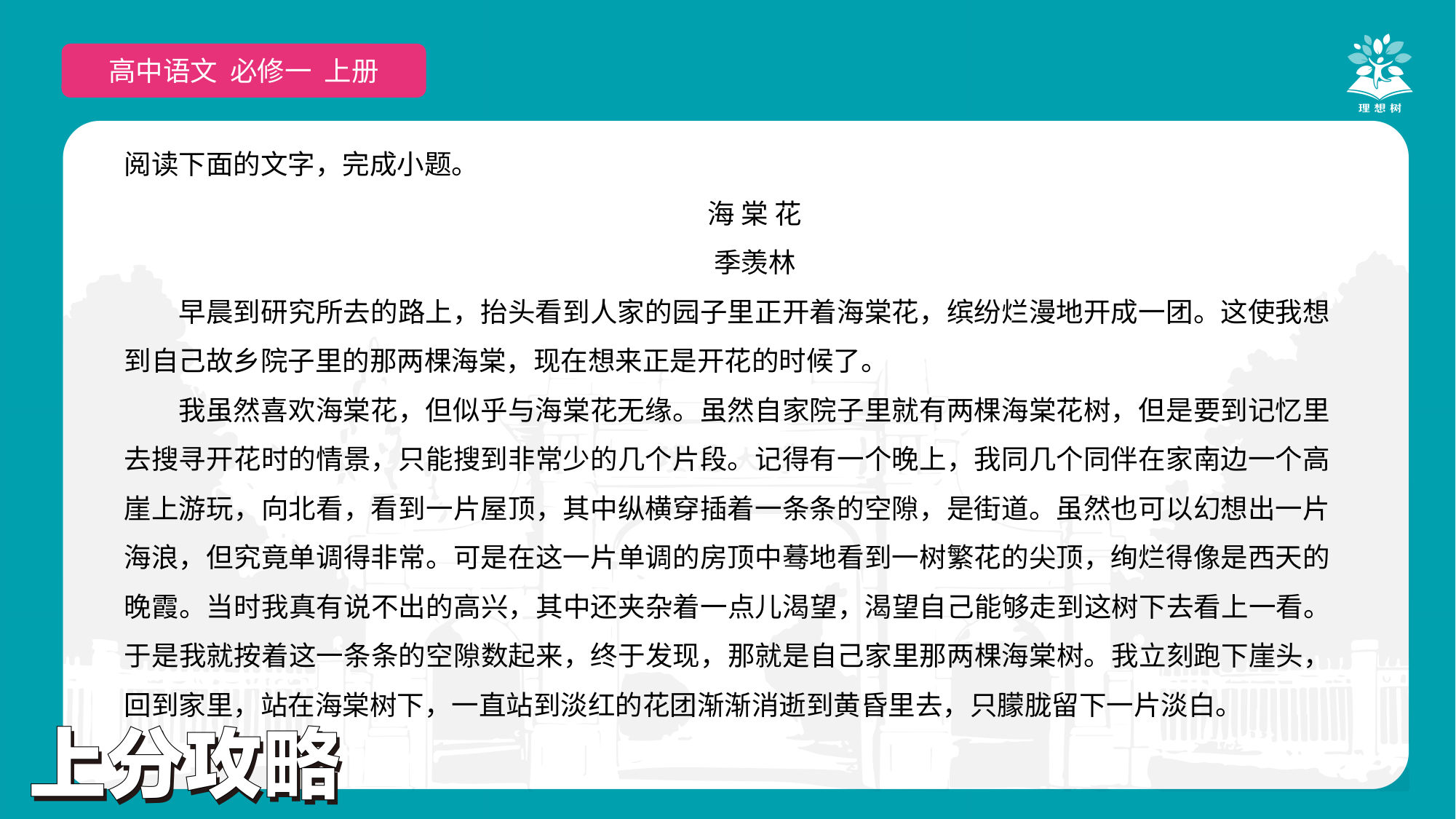

高中语文  选择性必修上
高中语文  必修一  上册
阅读下面的文字，完成小题。
海 棠 花
季羡林
早晨到研究所去的路上，抬头看到人家的园子里正开着海棠花，缤纷烂漫地开成一团。这使我想到自己故乡院子里的那两棵海棠，现在想来正是开花的时候了。
我虽然喜欢海棠花，但似乎与海棠花无缘。虽然自家院子里就有两棵海棠花树，但是要到记忆里去搜寻开花时的情景，只能搜到非常少的几个片段。记得有一个晚上，我同几个同伴在家南边一个高崖上游玩，向北看，看到一片屋顶，其中纵横穿插着一条条的空隙，是街道。虽然也可以幻想出一片海浪，但究竟单调得非常。可是在这一片单调的房顶中蓦地看到一树繁花的尖顶，绚烂得像是西天的晚霞。当时我真有说不出的高兴，其中还夹杂着一点儿渴望，渴望自己能够走到这树下去看上一看。于是我就按着这一条条的空隙数起来，终于发现，那就是自己家里那两棵海棠树。我立刻跑下崖头，回到家里，站在海棠树下，一直站到淡红的花团渐渐消逝到黄昏里去，只朦胧留下一片淡白。